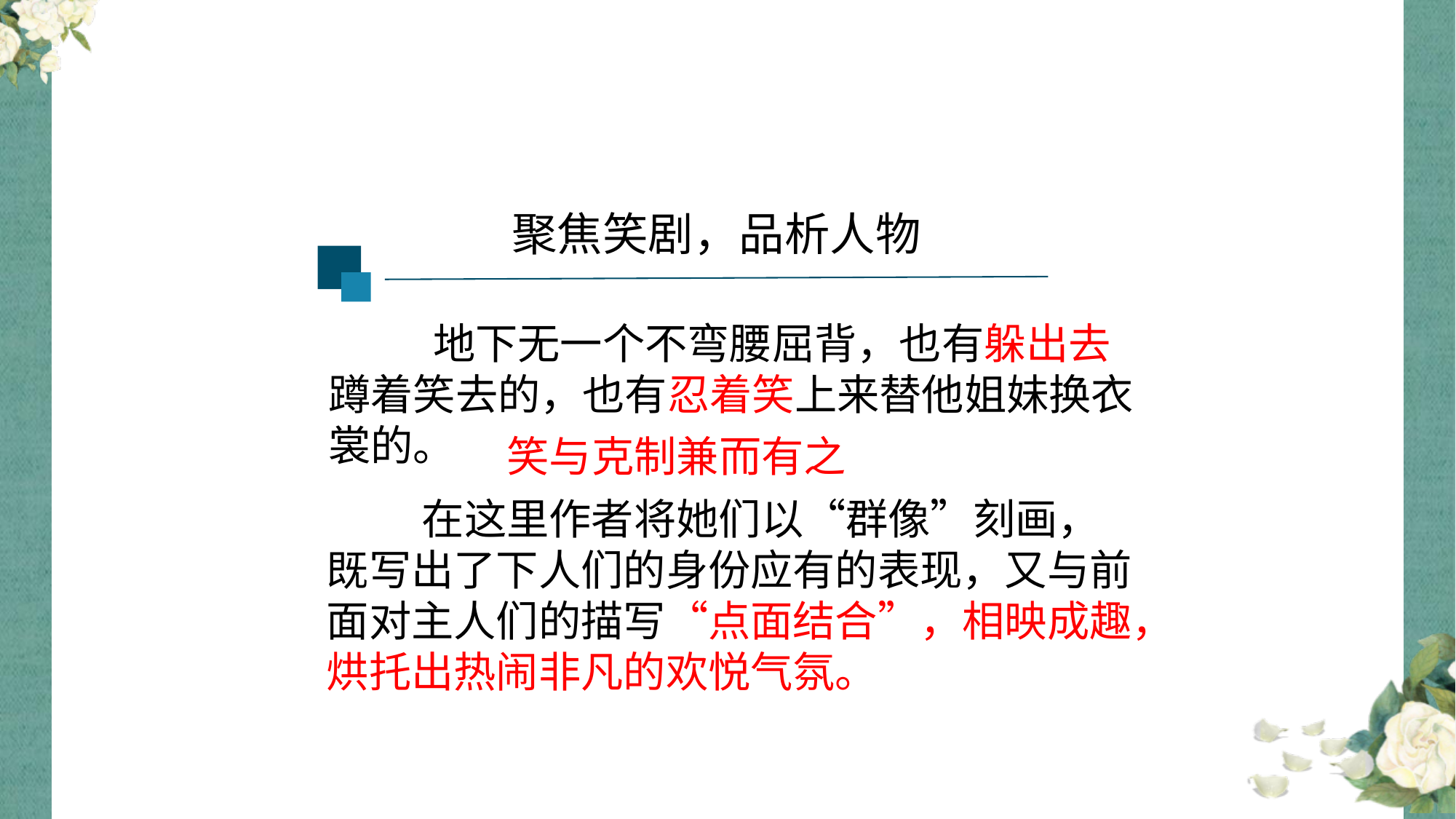

聚焦笑剧，品析人物

          地下无一个不弯腰屈背，也有躲出去蹲着笑去的，也有忍着笑上来替他姐妹换衣裳的。
笑与克制兼而有之
         在这里作者将她们以“群像”刻画，既写出了下人们的身份应有的表现，又与前面对主人们的描写“点面结合”，相映成趣，烘托出热闹非凡的欢悦气氛。